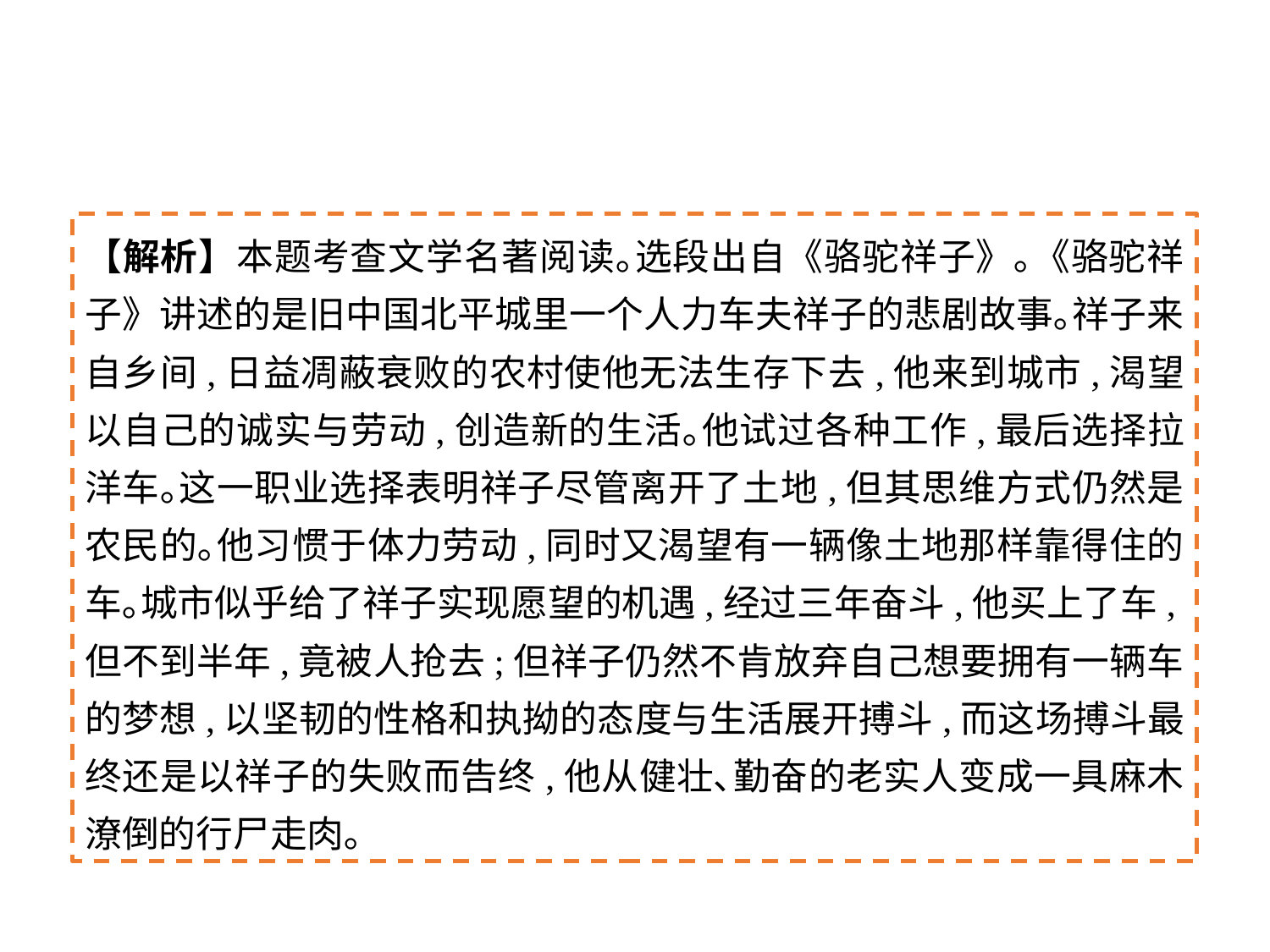

【解析】本题考查文学名著阅读｡选段出自《骆驼祥子》｡《骆驼祥子》讲述的是旧中国北平城里一个人力车夫祥子的悲剧故事｡祥子来自乡间,日益凋蔽衰败的农村使他无法生存下去,他来到城市,渴望以自己的诚实与劳动,创造新的生活｡他试过各种工作,最后选择拉洋车｡这一职业选择表明祥子尽管离开了土地,但其思维方式仍然是农民的｡他习惯于体力劳动,同时又渴望有一辆像土地那样靠得住的车｡城市似乎给了祥子实现愿望的机遇,经过三年奋斗,他买上了车,但不到半年,竟被人抢去;但祥子仍然不肯放弃自己想要拥有一辆车的梦想,以坚韧的性格和执拗的态度与生活展开搏斗,而这场搏斗最终还是以祥子的失败而告终,他从健壮､勤奋的老实人变成一具麻木潦倒的行尸走肉｡